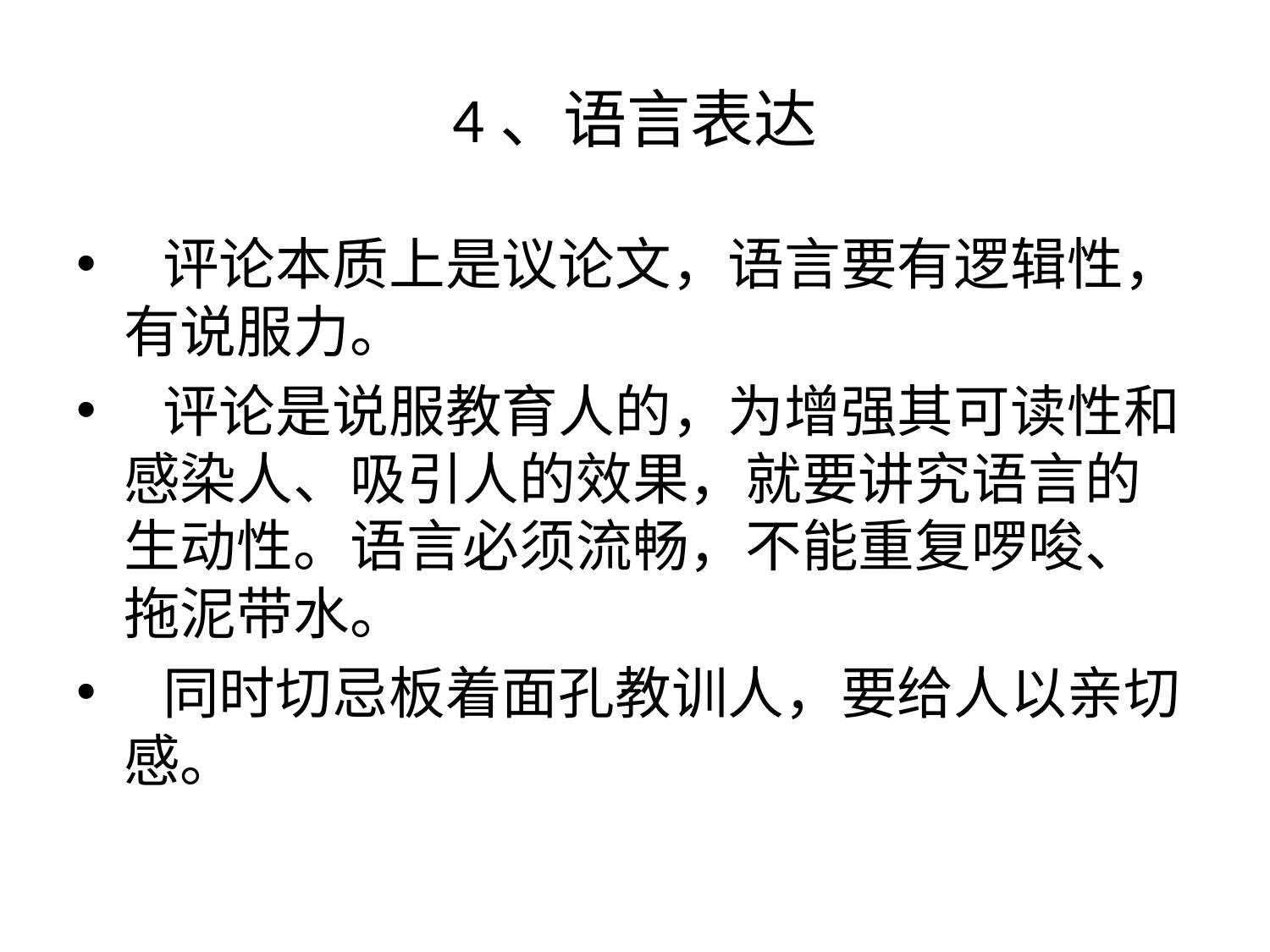

# 4、语言表达
  评论本质上是议论文，语言要有逻辑性，有说服力。
  评论是说服教育人的，为增强其可读性和感染人、吸引人的效果，就要讲究语言的生动性。语言必须流畅，不能重复啰唆、拖泥带水。
  同时切忌板着面孔教训人，要给人以亲切感。